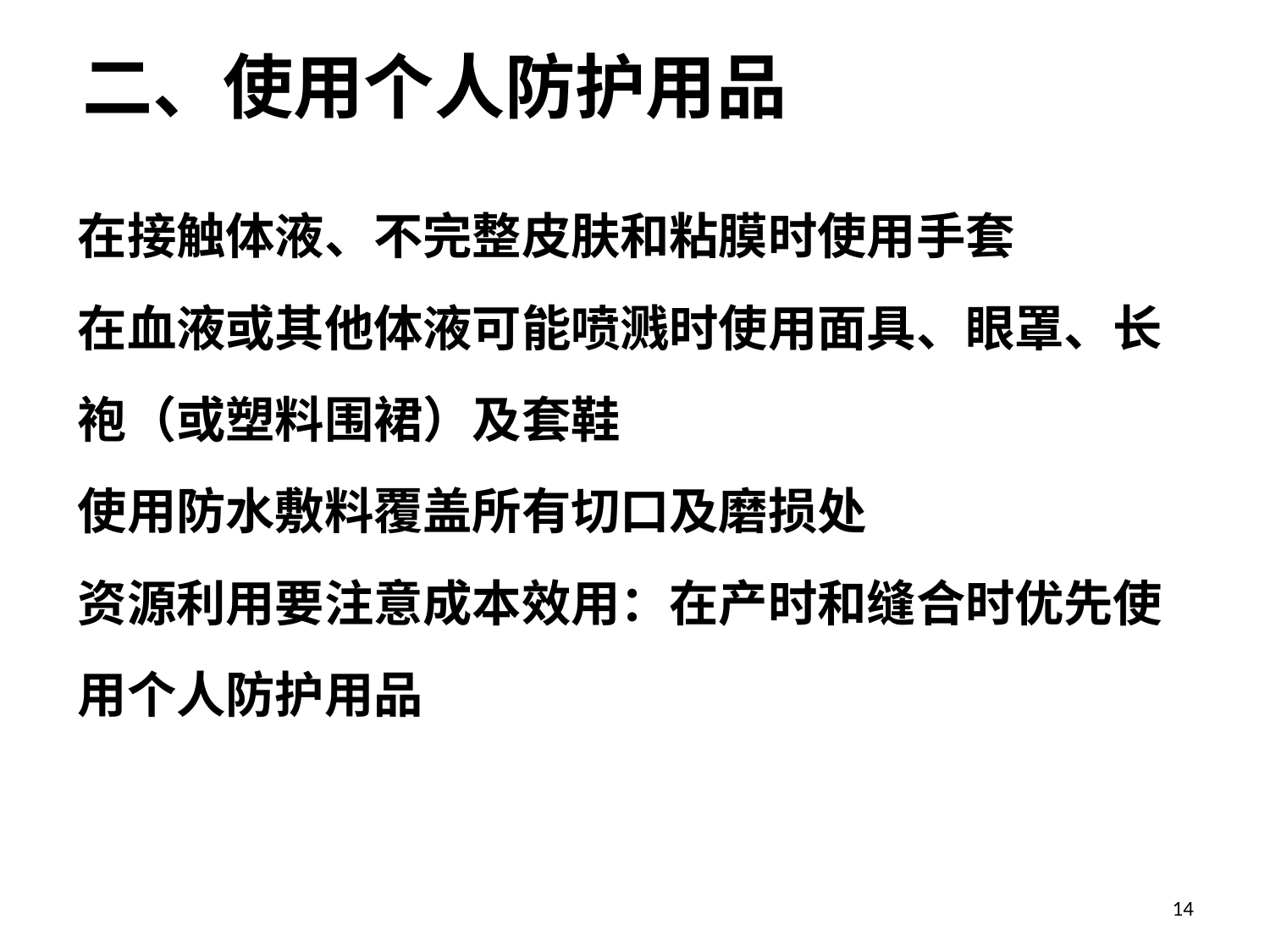

二、使用个人防护用品
在接触体液、不完整皮肤和粘膜时使用手套
在血液或其他体液可能喷溅时使用面具、眼罩、长袍（或塑料围裙）及套鞋
使用防水敷料覆盖所有切口及磨损处
资源利用要注意成本效用：在产时和缝合时优先使用个人防护用品
14